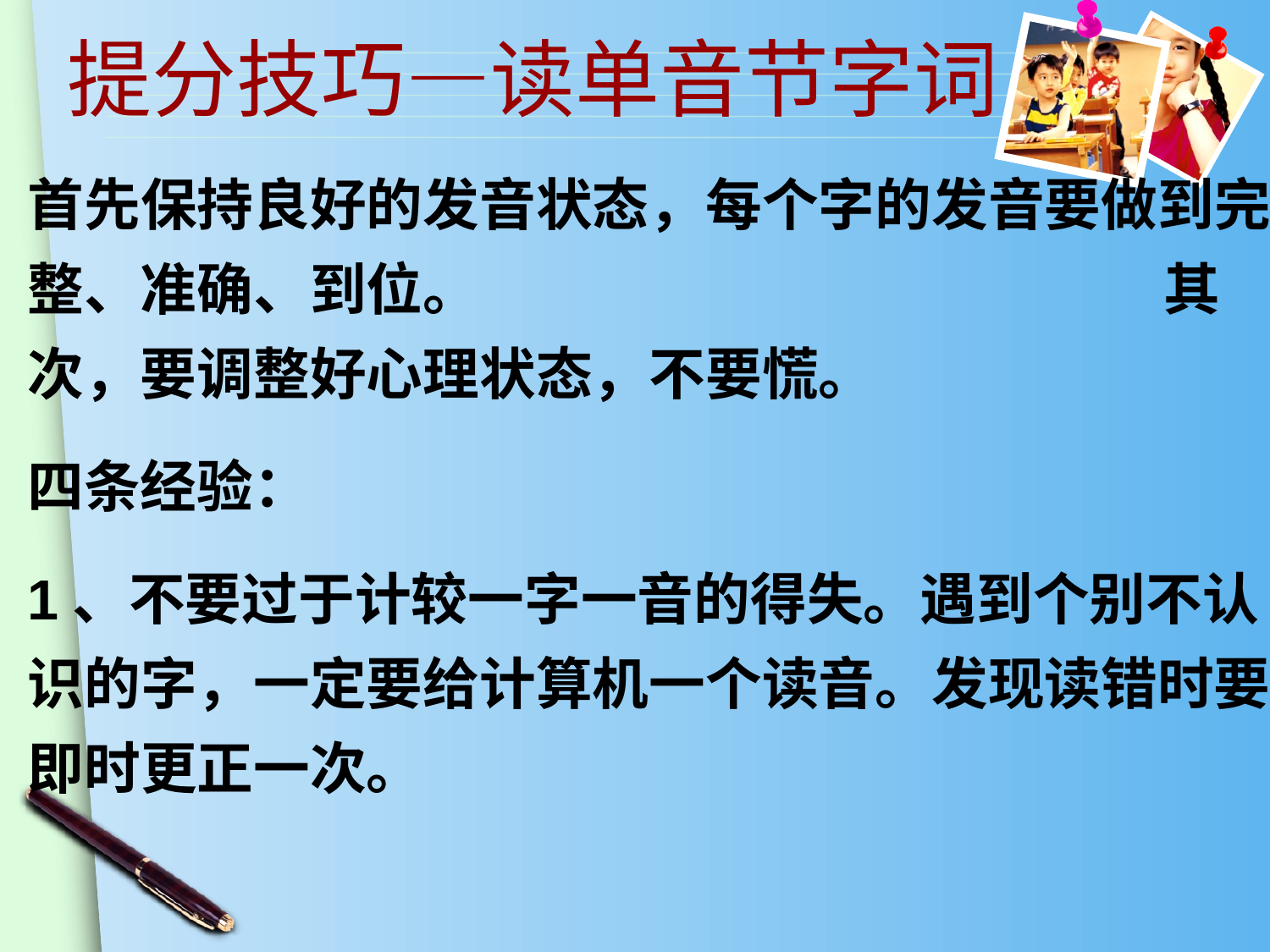

提分技巧—读单音节字词
首先保持良好的发音状态，每个字的发音要做到完整、准确、到位。                                                     其次，要调整好心理状态，不要慌。
四条经验：
1、不要过于计较一字一音的得失。遇到个别不认识的字，一定要给计算机一个读音。发现读错时要即时更正一次。